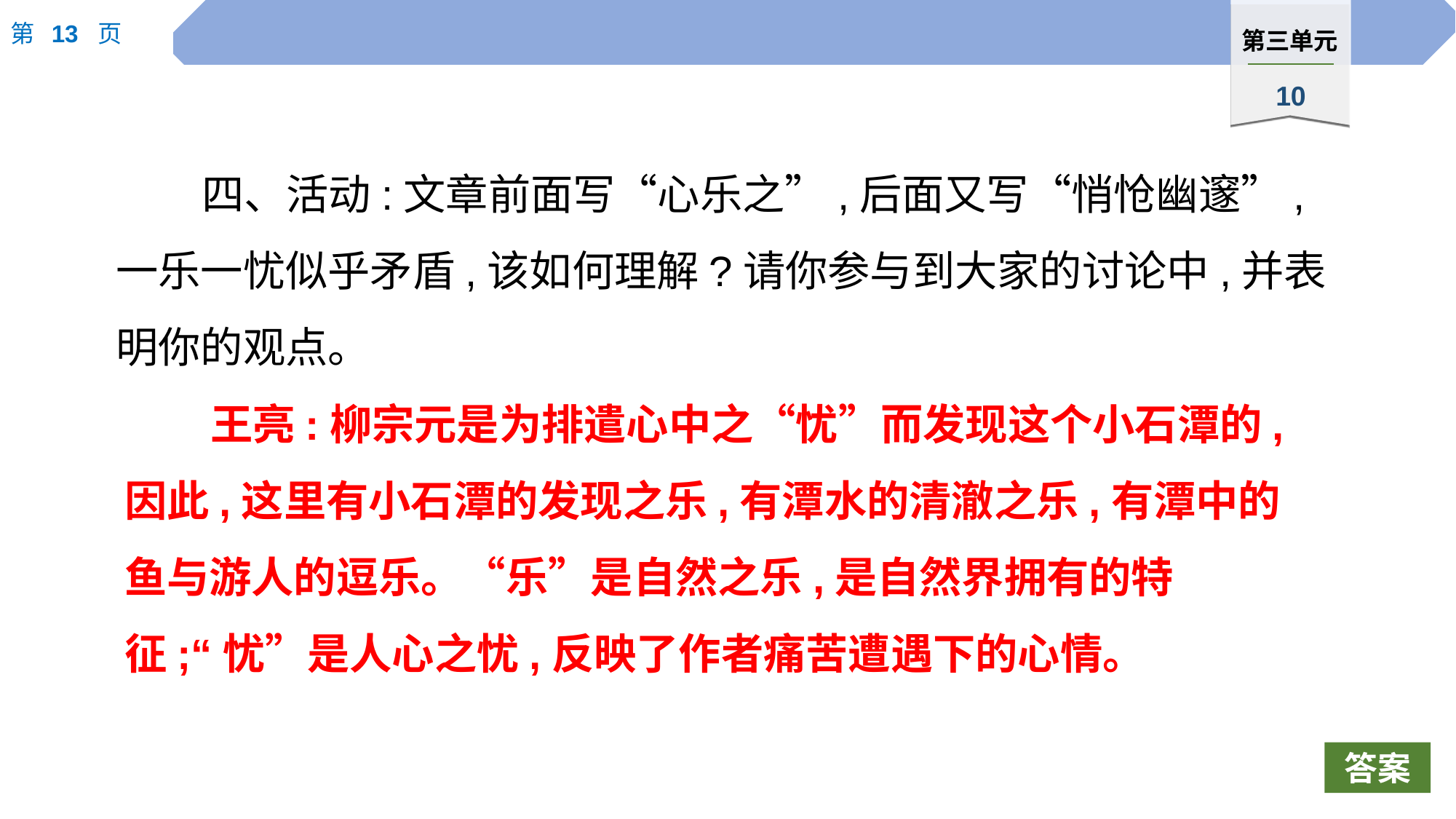

四、活动:文章前面写“心乐之”,后面又写“悄怆幽邃”,一乐一忧似乎矛盾,该如何理解?请你参与到大家的讨论中,并表明你的观点。
王亮:柳宗元是为排遣心中之“忧”而发现这个小石潭的,因此,这里有小石潭的发现之乐,有潭水的清澈之乐,有潭中的鱼与游人的逗乐。“乐”是自然之乐,是自然界拥有的特征;“忧”是人心之忧,反映了作者痛苦遭遇下的心情。
答案